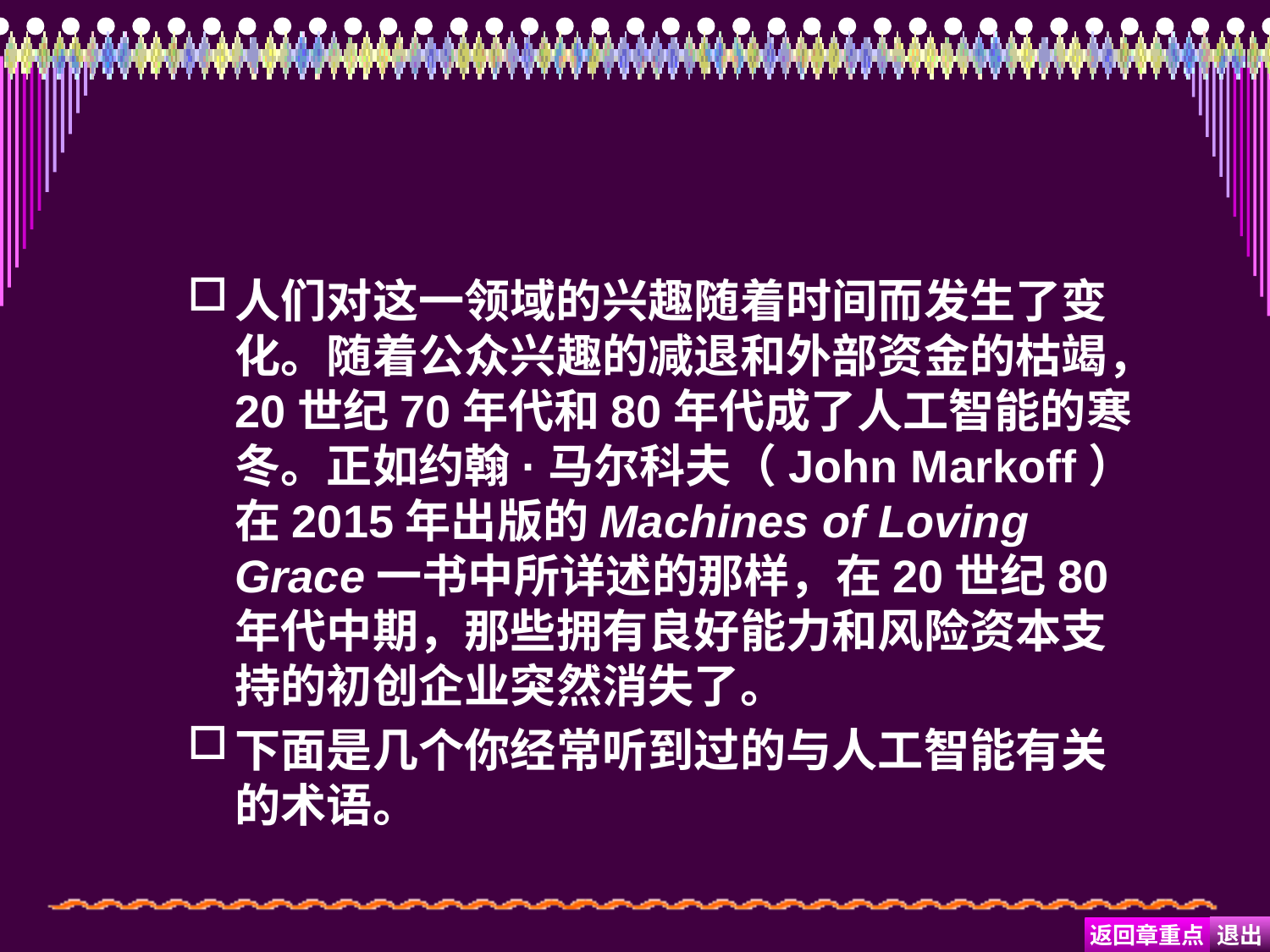

#
人们对这一领域的兴趣随着时间而发生了变化。随着公众兴趣的减退和外部资金的枯竭，20世纪70年代和80年代成了人工智能的寒冬。正如约翰·马尔科夫（John Markoff）在2015年出版的Machines of Loving Grace一书中所详述的那样，在20世纪80年代中期，那些拥有良好能力和风险资本支持的初创企业突然消失了。
下面是几个你经常听到过的与人工智能有关的术语。